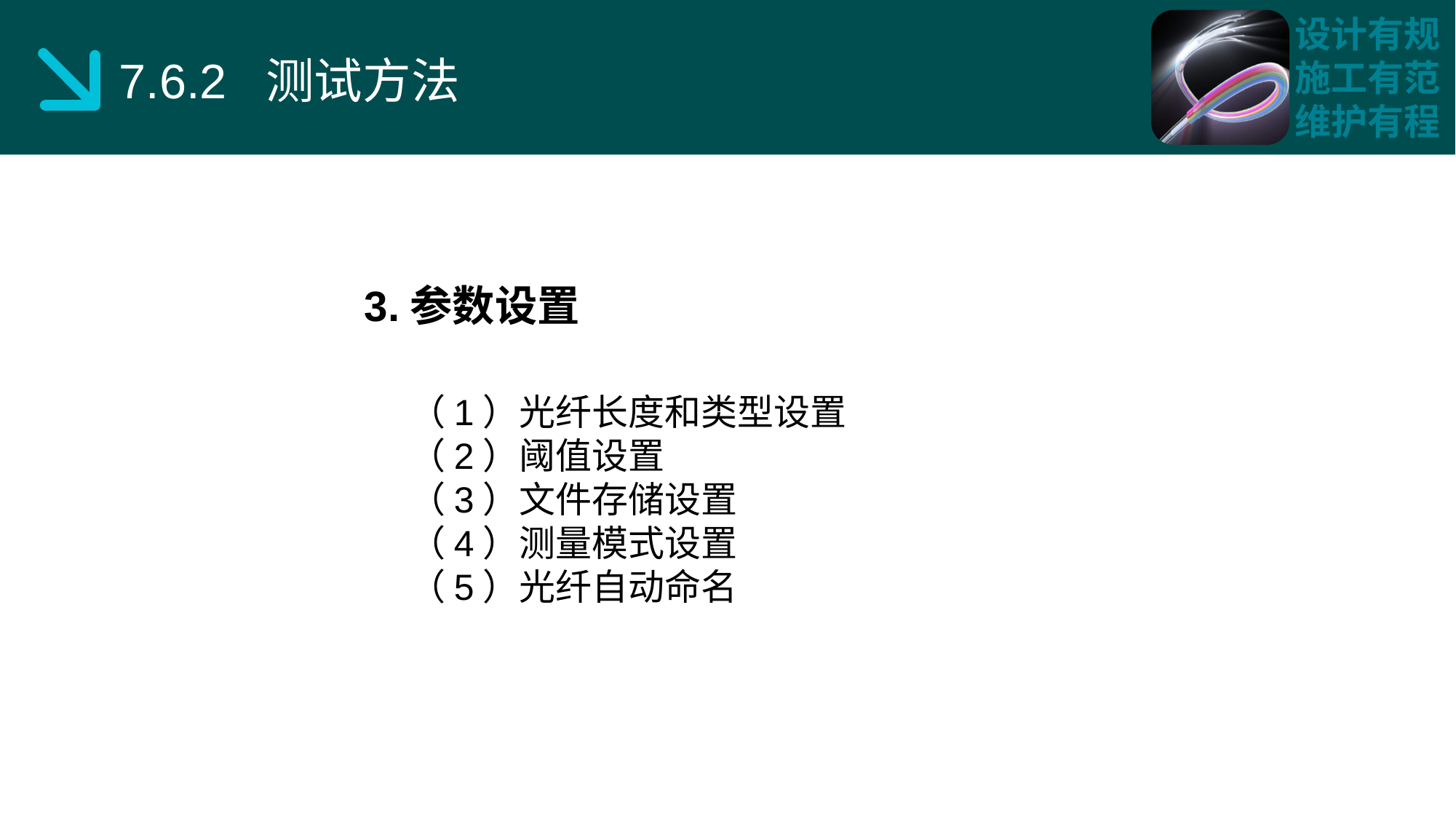

7.6.2  测试方法

3.参数设置
（1）光纤长度和类型设置
（2）阈值设置
（3）文件存储设置
（4）测量模式设置
（5）光纤自动命名